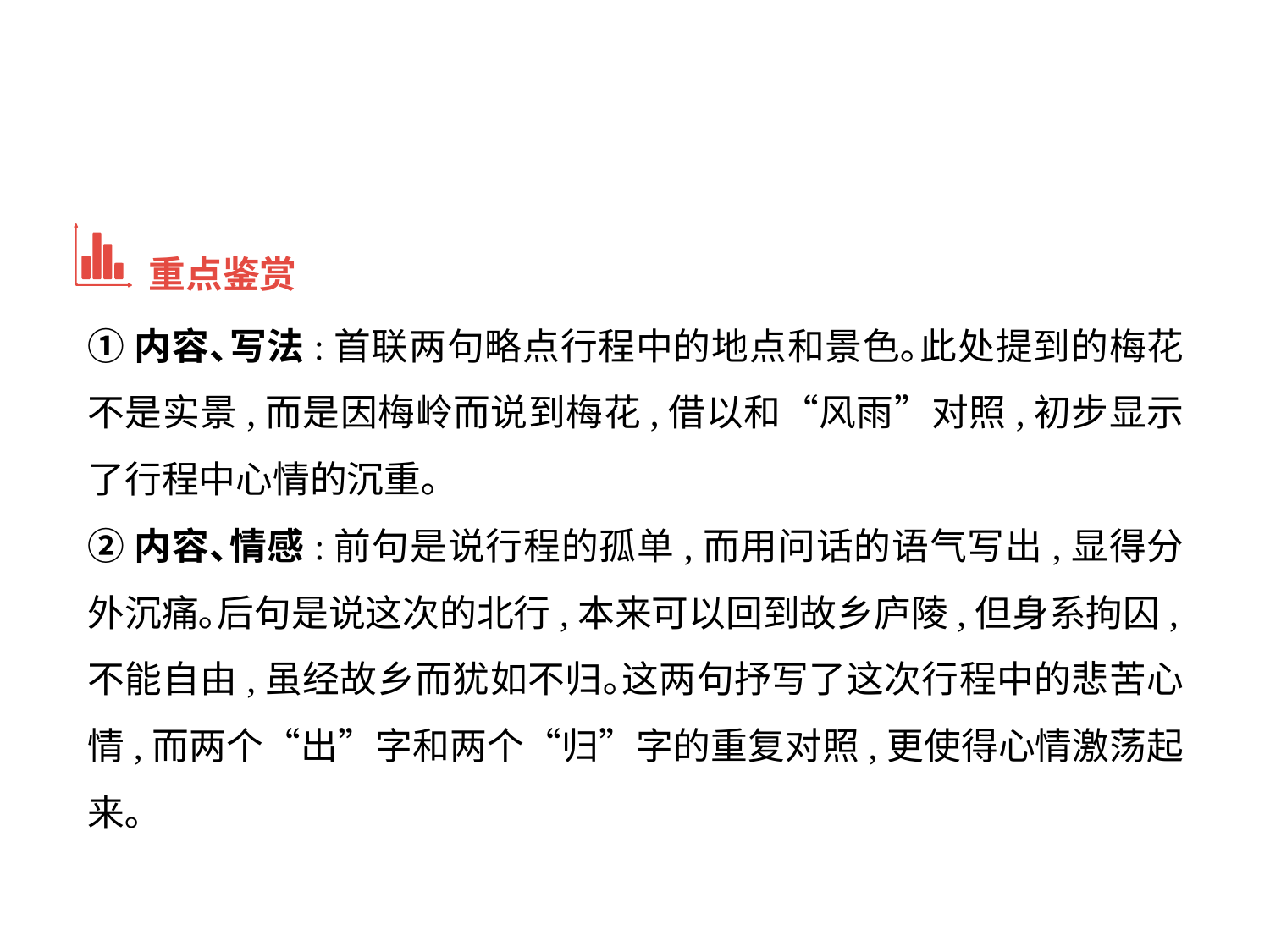

重点鉴赏
①内容､写法:首联两句略点行程中的地点和景色｡此处提到的梅花不是实景,而是因梅岭而说到梅花,借以和“风雨”对照,初步显示了行程中心情的沉重｡
②内容､情感:前句是说行程的孤单,而用问话的语气写出,显得分外沉痛｡后句是说这次的北行,本来可以回到故乡庐陵,但身系拘囚,不能自由,虽经故乡而犹如不归｡这两句抒写了这次行程中的悲苦心情,而两个“出”字和两个“归”字的重复对照,更使得心情激荡起来｡